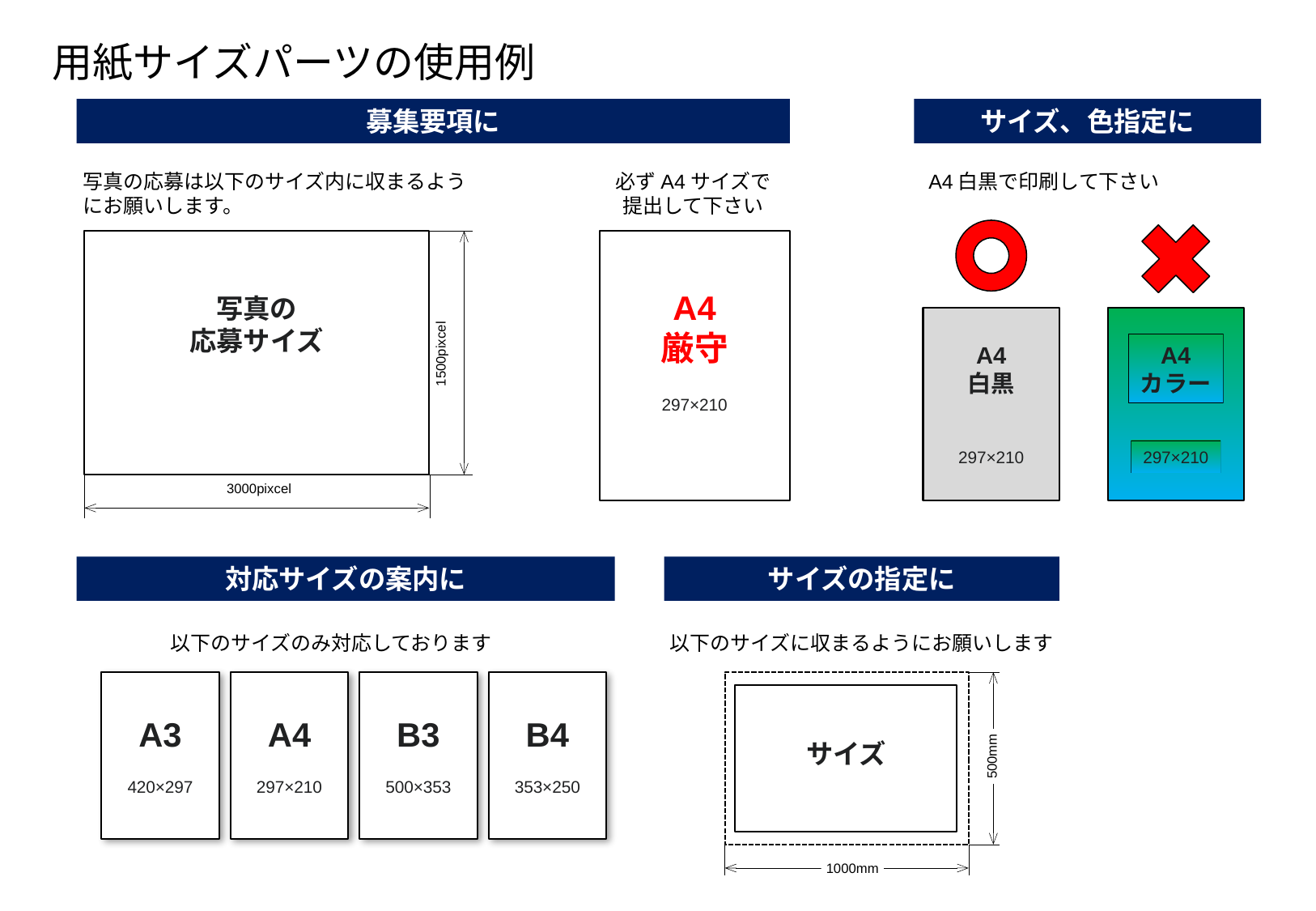

用紙サイズパーツの使用例
募集要項に
サイズ、色指定に
写真の応募は以下のサイズ内に収まるようにお願いします。
必ずA4サイズで
提出して下さい
A4白黒で印刷して下さい

A4
厳守
297×210

写真の
応募サイズ
1500pixcel
3000pixcel

A4
白黒
297×210

A4
カラー
297×210
対応サイズの案内に
サイズの指定に
以下のサイズのみ対応しております
以下のサイズに収まるようにお願いします

A3
420×297

A4
297×210

B3
500×353

B4
353×250

サイズ
500mm
1000mm